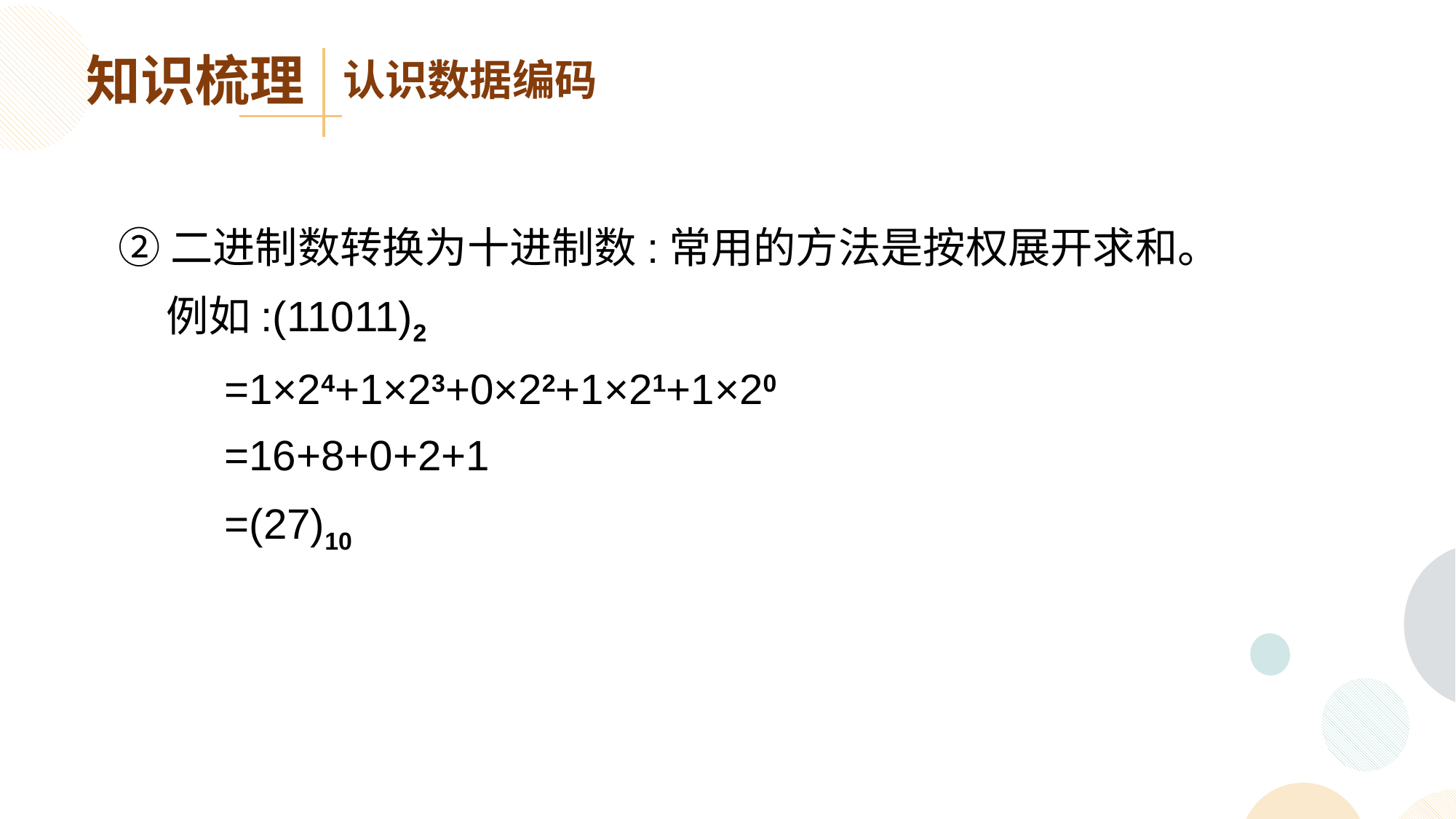

知识梳理
认识数据编码
②二进制数转换为十进制数:常用的方法是按权展开求和。
    例如:(11011)2
         =1×24+1×23+0×22+1×21+1×20
         =16+8+0+2+1
         =(27)10